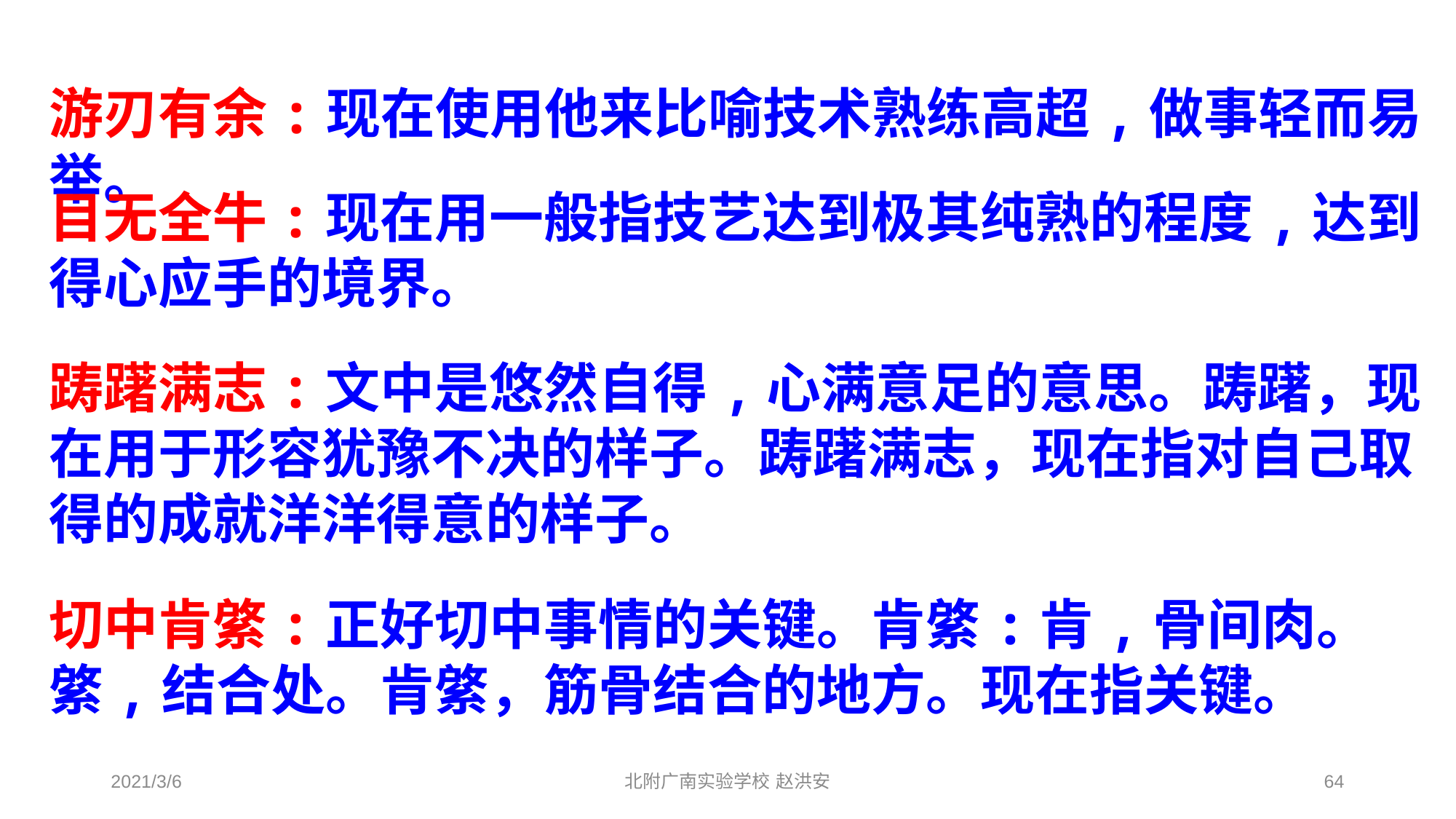

游刃有余:现在使用他来比喻技术熟练高超,做事轻而易举。
目无全牛:现在用一般指技艺达到极其纯熟的程度,达到得心应手的境界。
踌躇满志:文中是悠然自得,心满意足的意思。踌躇，现在用于形容犹豫不决的样子。踌躇满志，现在指对自己取得的成就洋洋得意的样子。
切中肯綮:正好切中事情的关键。肯綮:肯,骨间肉。綮,结合处。肯綮，筋骨结合的地方。现在指关键。
2021/3/6
北附广南实验学校 赵洪安
64